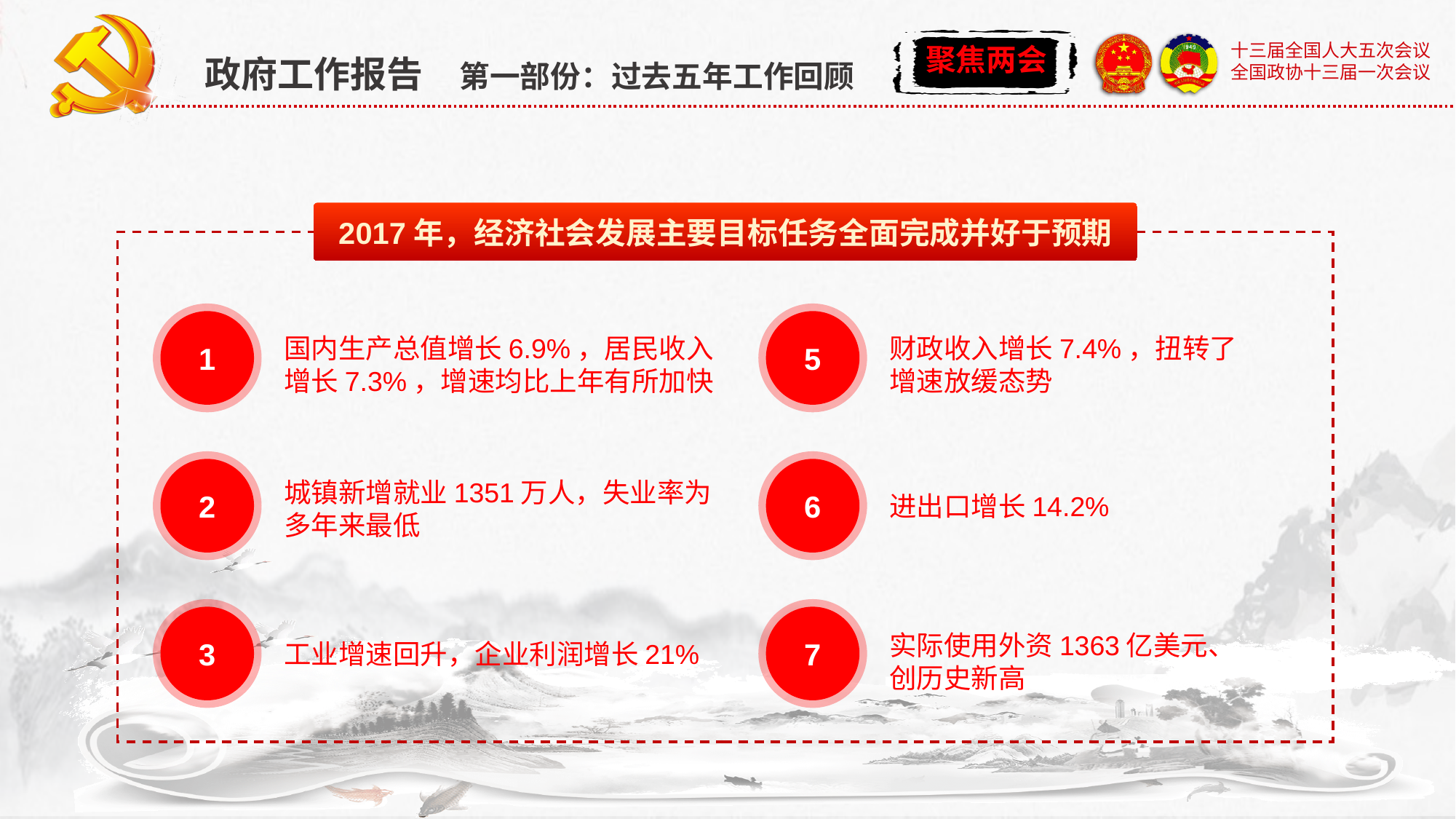

政府工作报告  第一部份：过去五年工作回顾
2017年，经济社会发展主要目标任务全面完成并好于预期

1
5
国内生产总值增长6.9%，居民收入增长7.3%，增速均比上年有所加快
财政收入增长7.4%，扭转了增速放缓态势
2
6
城镇新增就业1351万人，失业率为多年来最低
进出口增长14.2%
3
7
实际使用外资1363亿美元、创历史新高
工业增速回升，企业利润增长21%